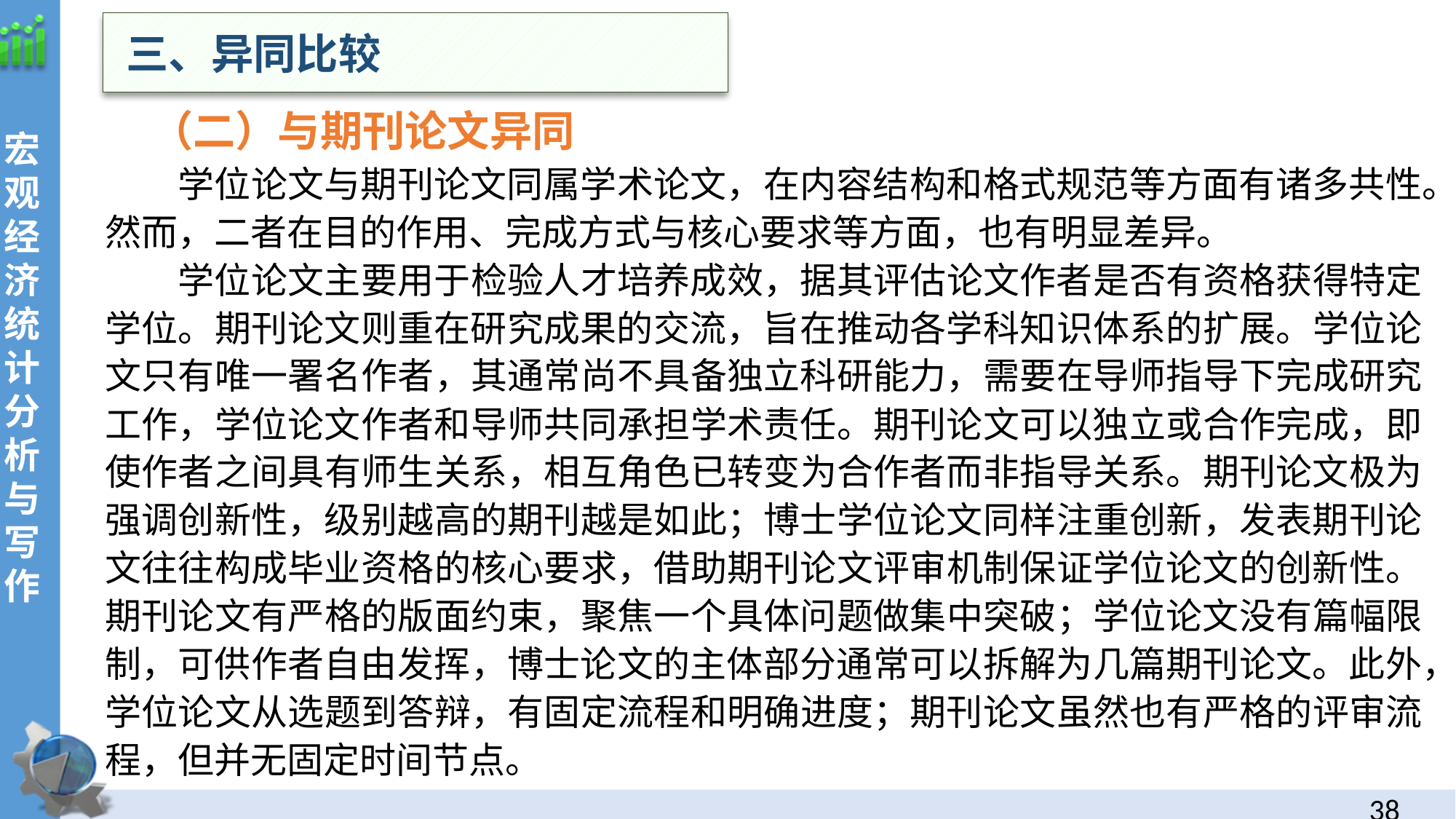

三、异同比较
 （二）与期刊论文异同
学位论文与期刊论文同属学术论文，在内容结构和格式规范等方面有诸多共性。然而，二者在目的作用、完成方式与核心要求等方面，也有明显差异。
学位论文主要用于检验人才培养成效，据其评估论文作者是否有资格获得特定学位。期刊论文则重在研究成果的交流，旨在推动各学科知识体系的扩展。学位论文只有唯一署名作者，其通常尚不具备独立科研能力，需要在导师指导下完成研究工作，学位论文作者和导师共同承担学术责任。期刊论文可以独立或合作完成，即使作者之间具有师生关系，相互角色已转变为合作者而非指导关系。期刊论文极为强调创新性，级别越高的期刊越是如此；博士学位论文同样注重创新，发表期刊论文往往构成毕业资格的核心要求，借助期刊论文评审机制保证学位论文的创新性。期刊论文有严格的版面约束，聚焦一个具体问题做集中突破；学位论文没有篇幅限制，可供作者自由发挥，博士论文的主体部分通常可以拆解为几篇期刊论文。此外，学位论文从选题到答辩，有固定流程和明确进度；期刊论文虽然也有严格的评审流程，但并无固定时间节点。

38